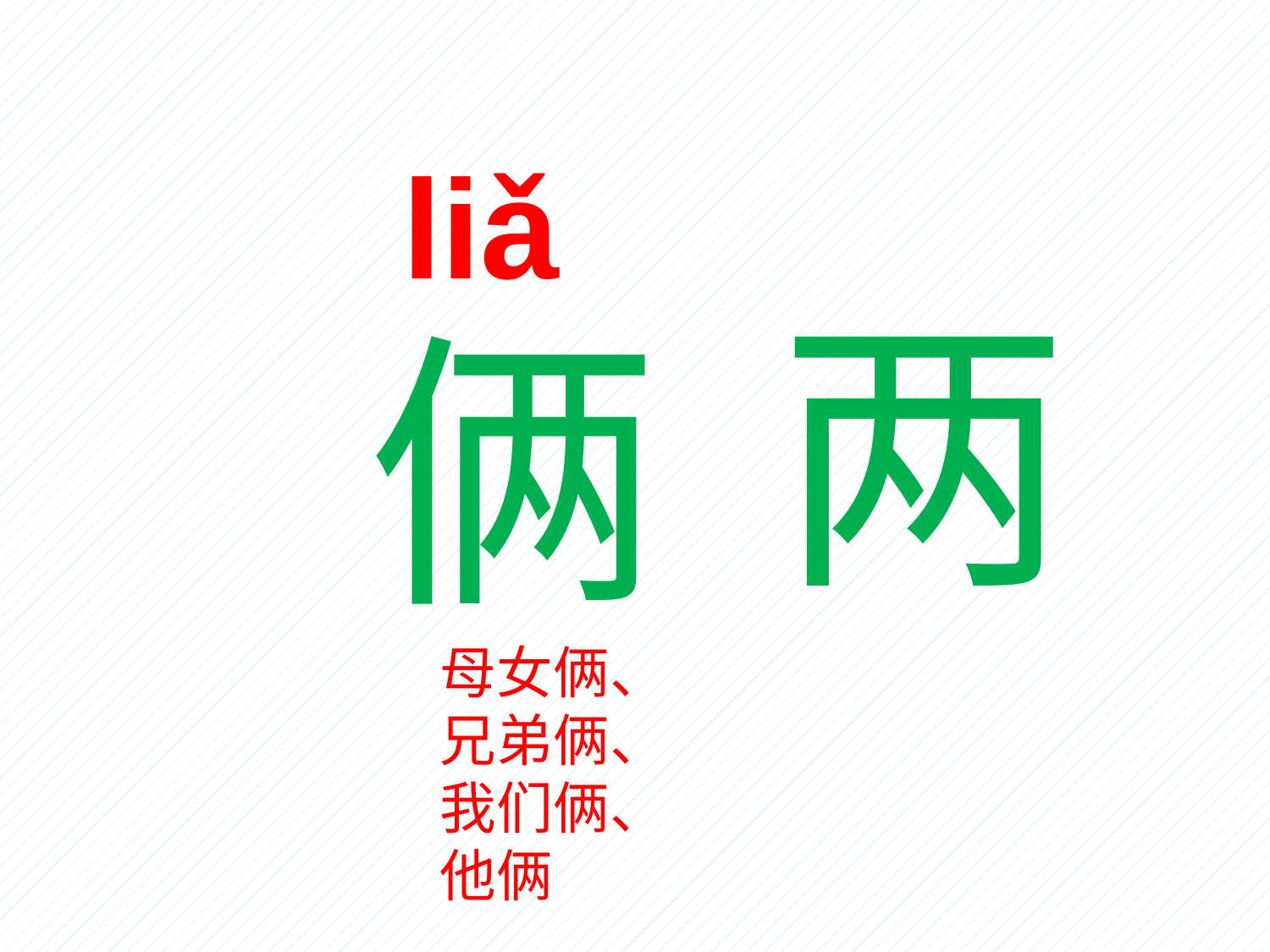

liǎ
两
俩
母女俩、
兄弟俩、
我们俩、
他俩